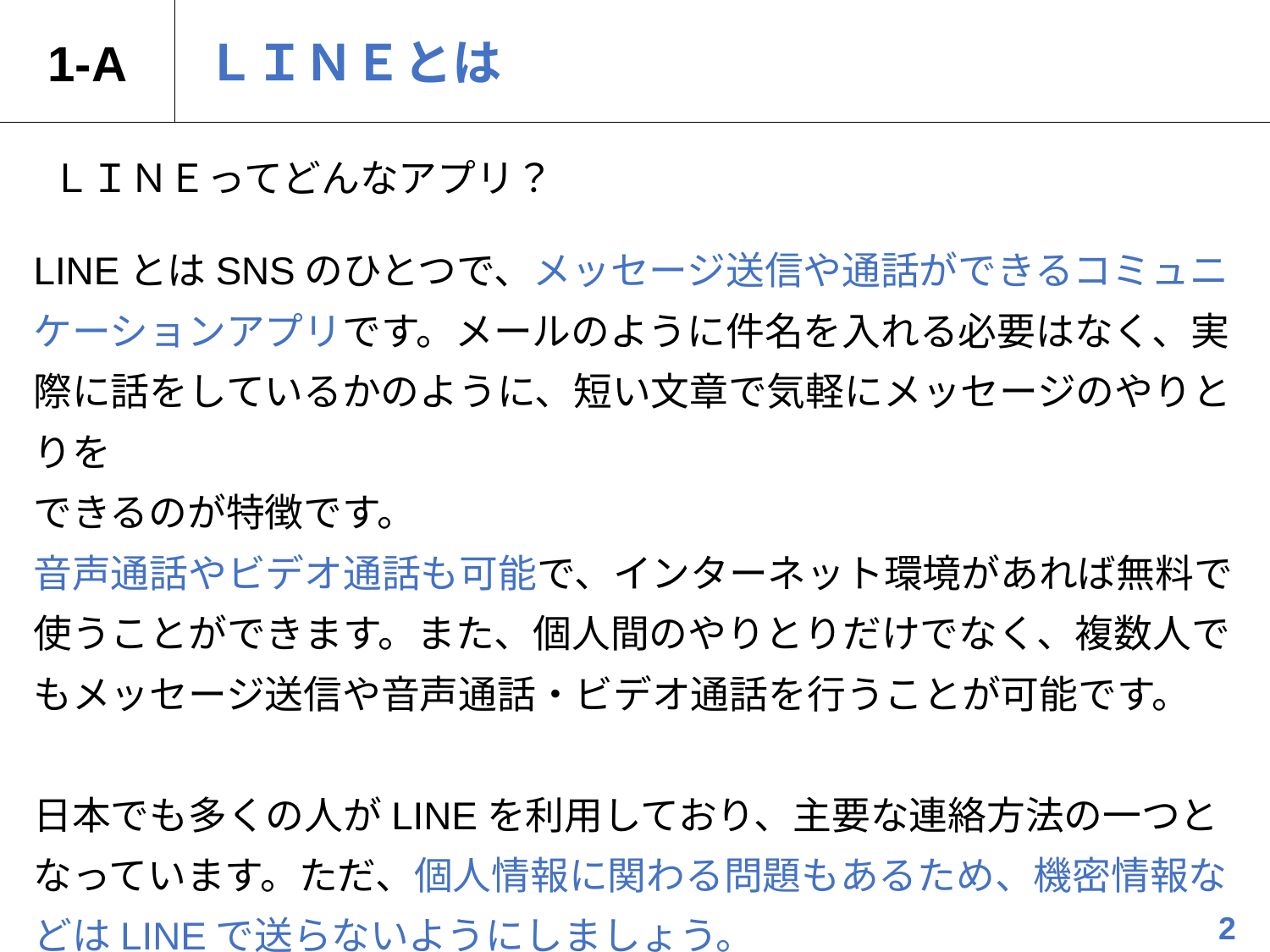

# 1-A
ＬＩＮＥとは
ＬＩＮＥってどんなアプリ？
LINEとはSNSのひとつで、メッセージ送信や通話ができるコミュニケーションアプリです。メールのように件名を入れる必要はなく、実際に話をしているかのように、短い文章で気軽にメッセージのやりとりを
できるのが特徴です。
音声通話やビデオ通話も可能で、インターネット環境があれば無料で
使うことができます。また、個人間のやりとりだけでなく、複数人でもメッセージ送信や音声通話・ビデオ通話を行うことが可能です。

日本でも多くの人がLINEを利用しており、主要な連絡方法の一つとなっています。ただ、個人情報に関わる問題もあるため、機密情報などはLINEで送らないようにしましょう。
2